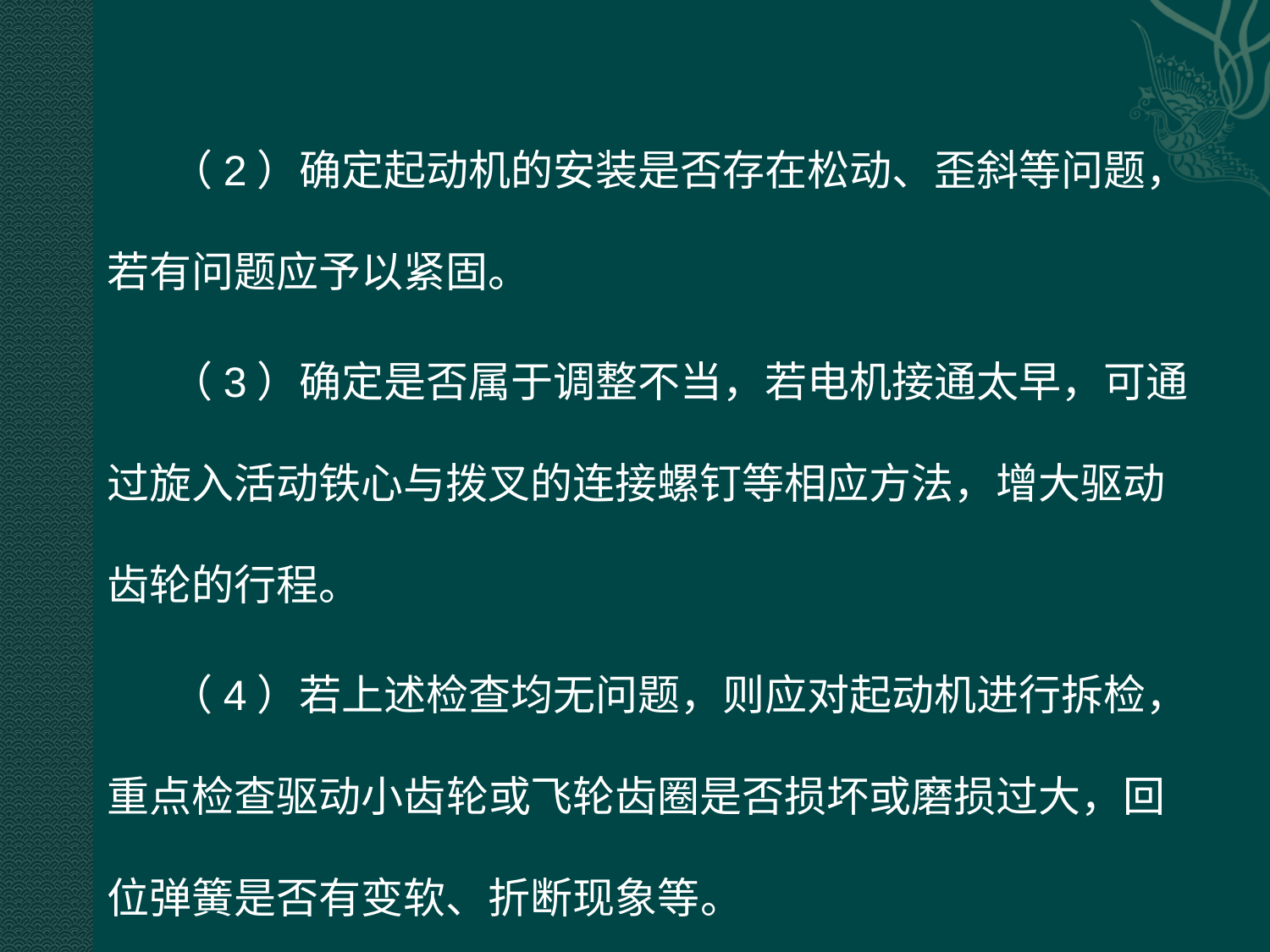

（2）确定起动机的安装是否存在松动、歪斜等问题，若有问题应予以紧固。
（3）确定是否属于调整不当，若电机接通太早，可通过旋入活动铁心与拨叉的连接螺钉等相应方法，增大驱动齿轮的行程。
（4）若上述检查均无问题，则应对起动机进行拆检，重点检查驱动小齿轮或飞轮齿圈是否损坏或磨损过大，回位弹簧是否有变软、折断现象等。